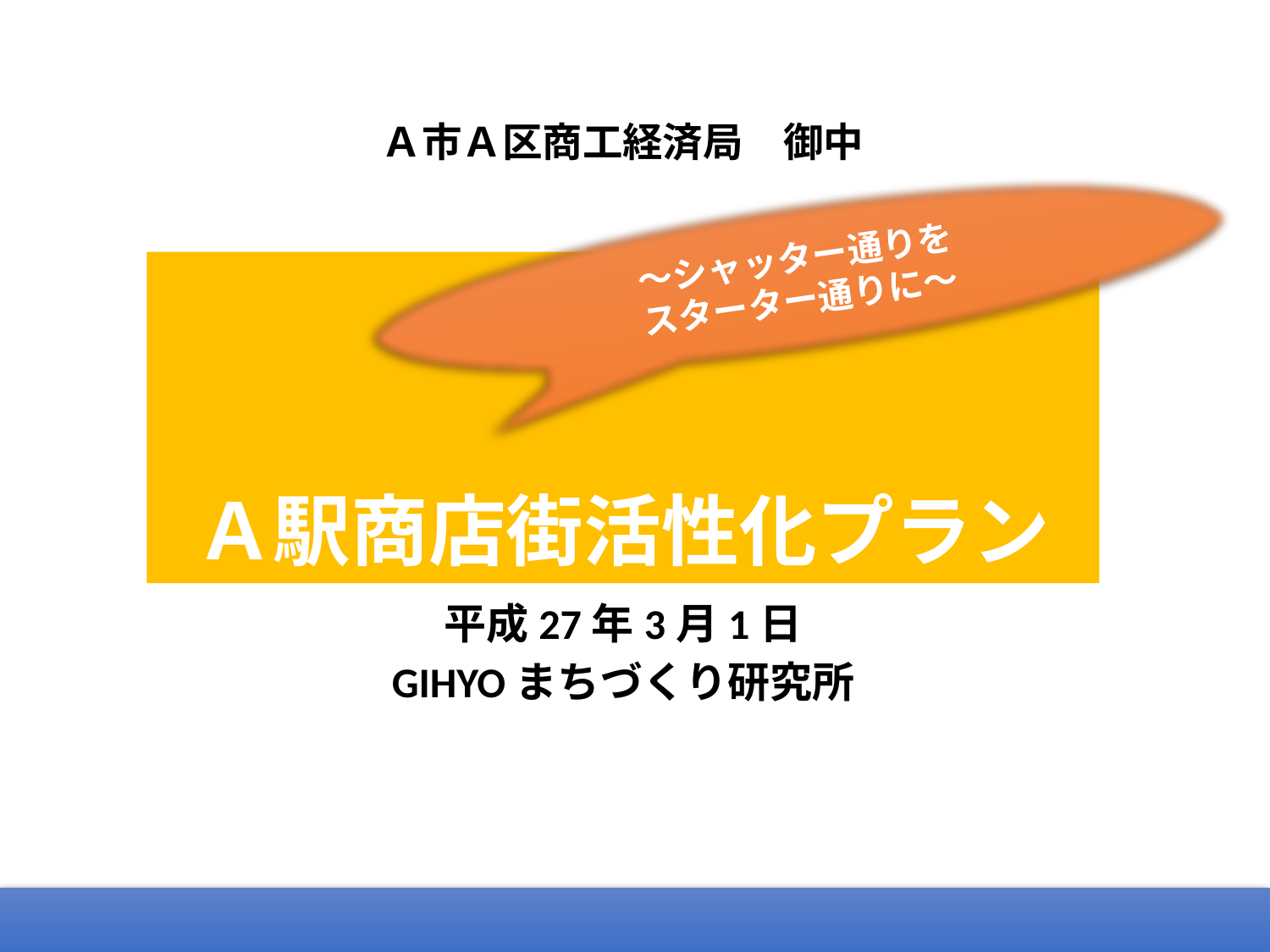

Ａ市Ａ区商工経済局　御中
～シャッター通りを
スターター通りに～
# Ａ駅商店街活性化プラン
平成27年3月1日
GIHYOまちづくり研究所